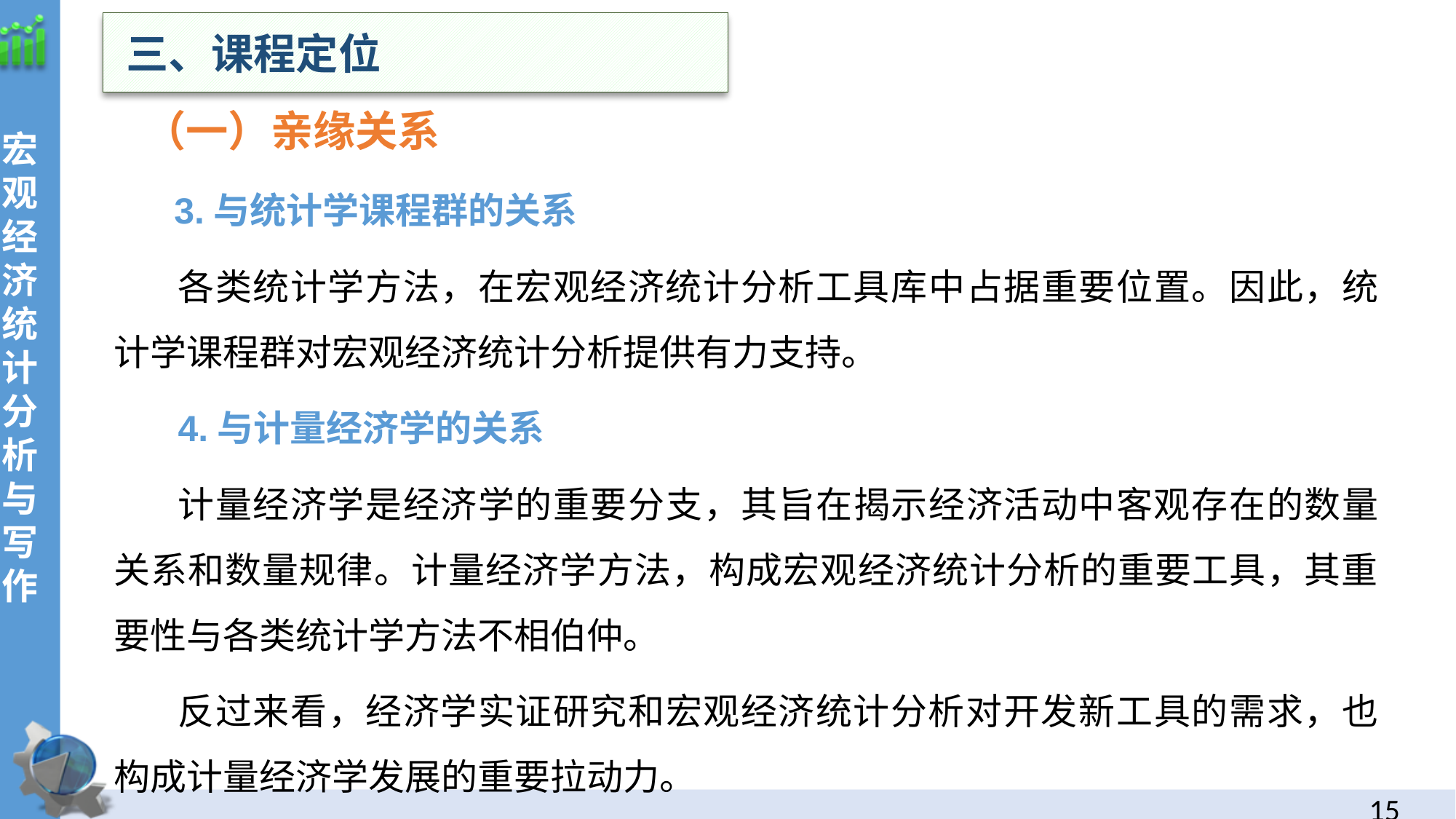

三、课程定位
（一）亲缘关系
   3.与统计学课程群的关系
各类统计学方法，在宏观经济统计分析工具库中占据重要位置。因此，统计学课程群对宏观经济统计分析提供有力支持。
4.与计量经济学的关系
计量经济学是经济学的重要分支，其旨在揭示经济活动中客观存在的数量关系和数量规律。计量经济学方法，构成宏观经济统计分析的重要工具，其重要性与各类统计学方法不相伯仲。
反过来看，经济学实证研究和宏观经济统计分析对开发新工具的需求，也构成计量经济学发展的重要拉动力。

宏观经济统计分析与写作

15